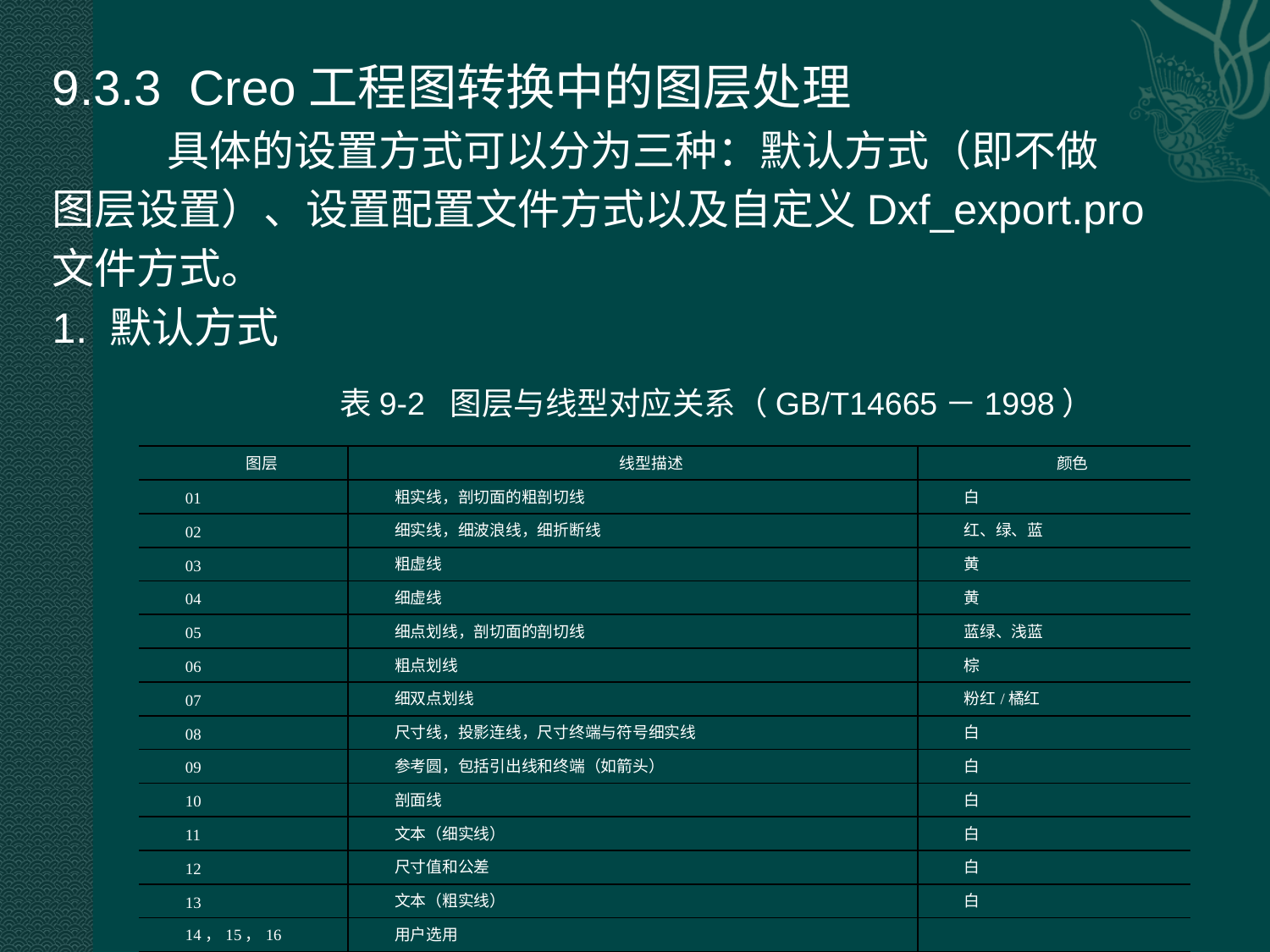

9.3.3  Creo工程图转换中的图层处理
           具体的设置方式可以分为三种：默认方式（即不做
图层设置）、设置配置文件方式以及自定义Dxf_export.pro
文件方式。
1. 默认方式

表9-2  图层与线型对应关系（GB/T14665－1998）

| 图层 | 线型描述 | 颜色 |
| --- | --- | --- |
| 01 | 粗实线，剖切面的粗剖切线 | 白 |
| 02 | 细实线，细波浪线，细折断线 | 红、绿、蓝 |
| 03 | 粗虚线 | 黄 |
| 04 | 细虚线 | 黄 |
| 05 | 细点划线，剖切面的剖切线 | 蓝绿、浅蓝 |
| 06 | 粗点划线 | 棕 |
| 07 | 细双点划线 | 粉红/橘红 |
| 08 | 尺寸线，投影连线，尺寸终端与符号细实线 | 白 |
| 09 | 参考圆，包括引出线和终端（如箭头） | 白 |
| 10 | 剖面线 | 白 |
| 11 | 文本（细实线） | 白 |
| 12 | 尺寸值和公差 | 白 |
| 13 | 文本（粗实线） | 白 |
| 14，15，16 | 用户选用 |  |